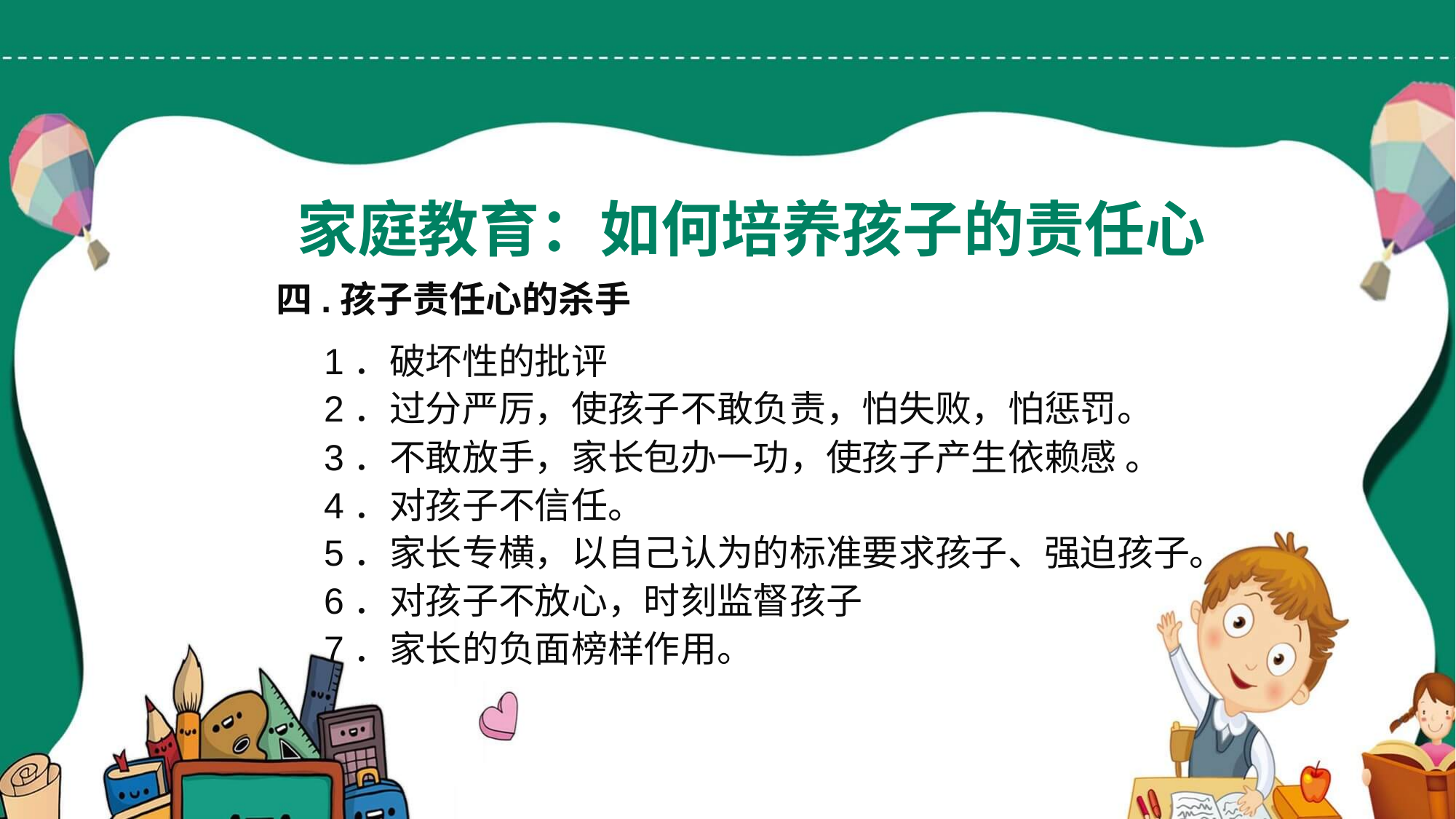

# 家庭教育：如何培养孩子的责任心
四.孩子责任心的杀手
1．破坏性的批评
2．过分严厉，使孩子不敢负责，怕失败，怕惩罚。
3．不敢放手，家长包办一功，使孩子产生依赖感 。
4．对孩子不信任。
5．家长专横，以自己认为的标准要求孩子、强迫孩子。
6．对孩子不放心，时刻监督孩子
7．家长的负面榜样作用。